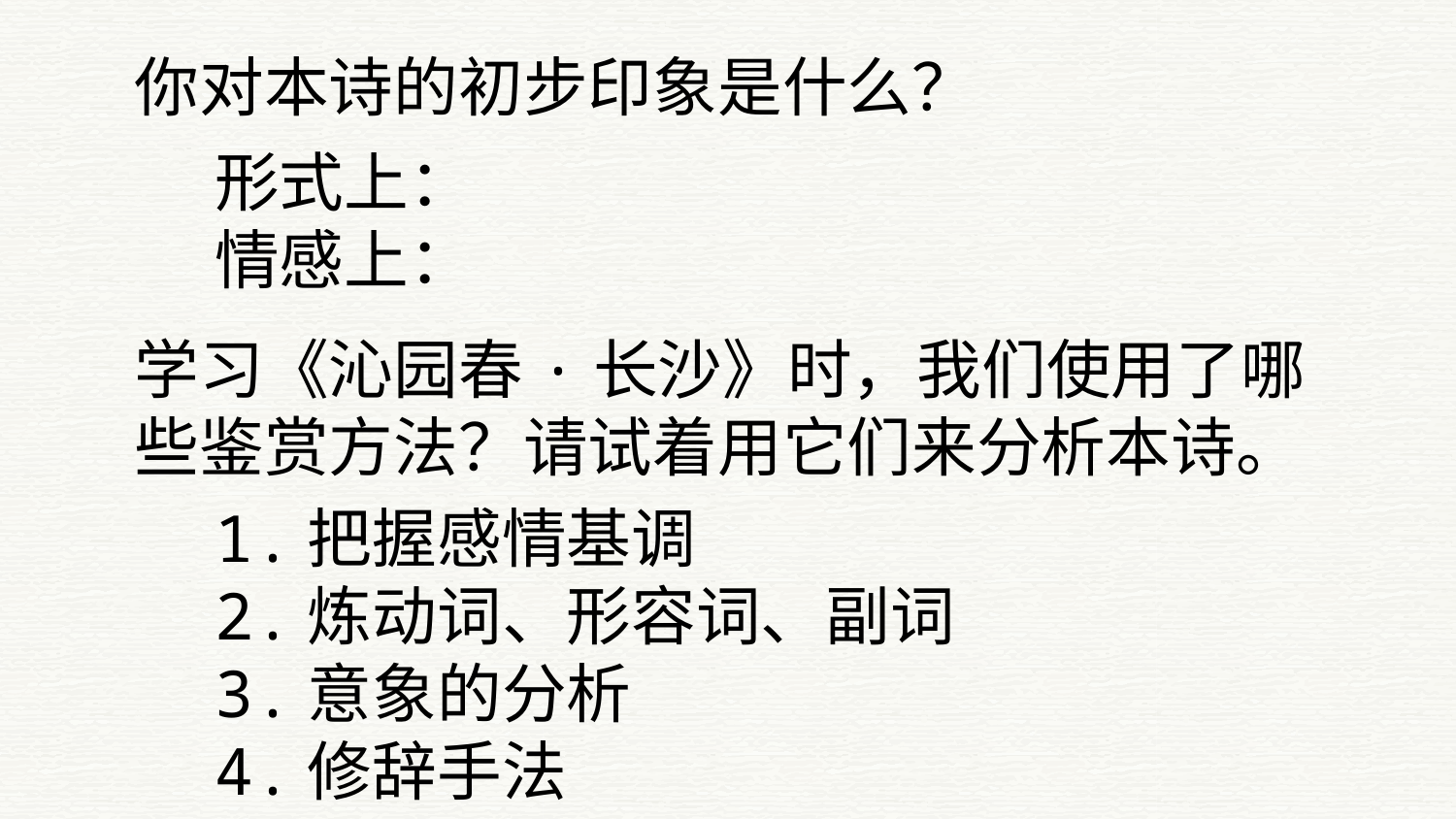

你对本诗的初步印象是什么？
形式上：
情感上：

学习《沁园春·长沙》时，我们使用了哪些鉴赏方法？请试着用它们来分析本诗。
1.把握感情基调
2.炼动词、形容词、副词
3.意象的分析
4.修辞手法